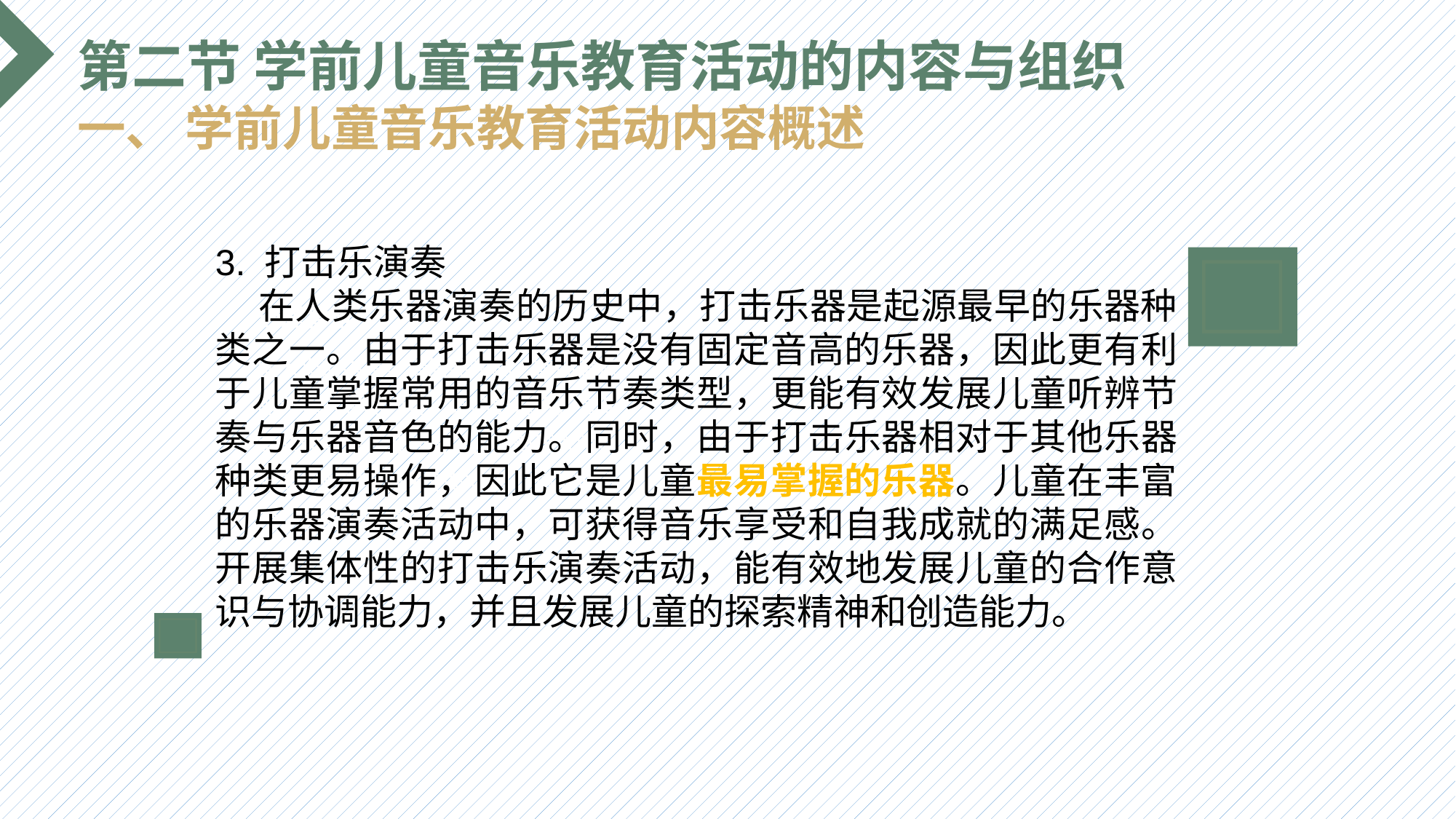

第二节 学前儿童音乐教育活动的内容与组织
一、 学前儿童音乐教育活动内容概述

3. 打击乐演奏
    在人类乐器演奏的历史中，打击乐器是起源最早的乐器种类之一。由于打击乐器是没有固定音高的乐器，因此更有利于儿童掌握常用的音乐节奏类型，更能有效发展儿童听辨节奏与乐器音色的能力。同时，由于打击乐器相对于其他乐器种类更易操作，因此它是儿童最易掌握的乐器。儿童在丰富的乐器演奏活动中，可获得音乐享受和自我成就的满足感。开展集体性的打击乐演奏活动，能有效地发展儿童的合作意识与协调能力，并且发展儿童的探索精神和创造能力。

选题背景
输入您的内容，请简要说明，言简意赅即可输入您的内容，请简要说明，言简意赅即可输入您的内容，请简要说明，言简意赅即可输入您的内容，请简要说明，言简意赅即可